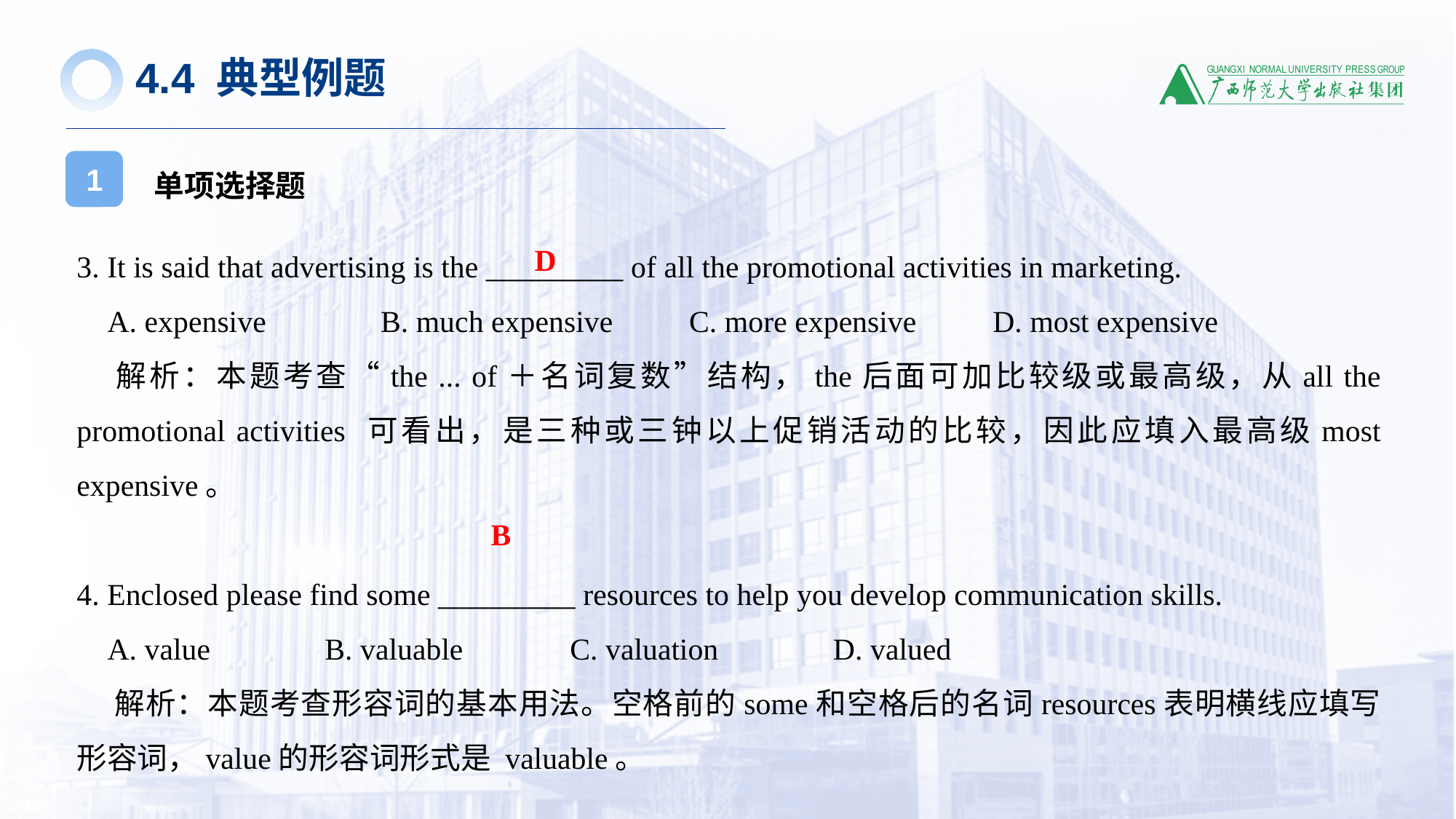

4.4 典型例题

单项选择题

1
3. It is said that advertising is the _________ of all the promotional activities in marketing.
    A. expensive               B. much expensive          C. more expensive          D. most expensive
   解析：本题考查“the ... of＋名词复数”结构，the后面可加比较级或最高级，从all the promotional activities 可看出，是三种或三钟以上促销活动的比较，因此应填入最高级most expensive。

4. Enclosed please find some _________ resources to help you develop communication skills.
    A. value               B. valuable              C. valuation               D. valued
    解析：本题考查形容词的基本用法。空格前的some和空格后的名词resources表明横线应填写形容词，value的形容词形式是 valuable。
D
B